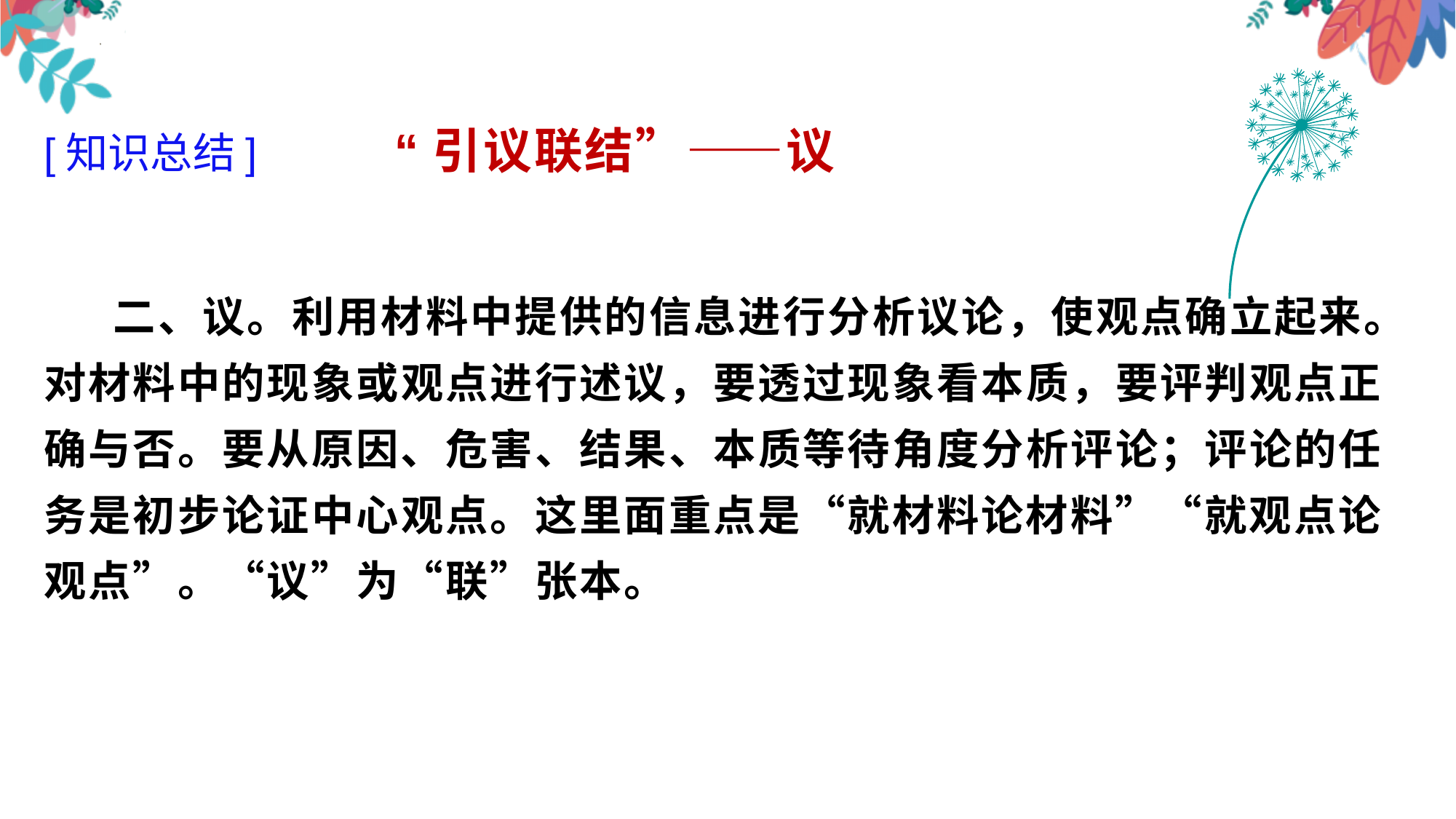

[知识总结]           “引议联结”——议

     二、议。利用材料中提供的信息进行分析议论，使观点确立起来。对材料中的现象或观点进行述议，要透过现象看本质，要评判观点正确与否。要从原因、危害、结果、本质等待角度分析评论；评论的任务是初步论证中心观点。这里面重点是“就材料论材料”“就观点论观点”。“议”为“联”张本。